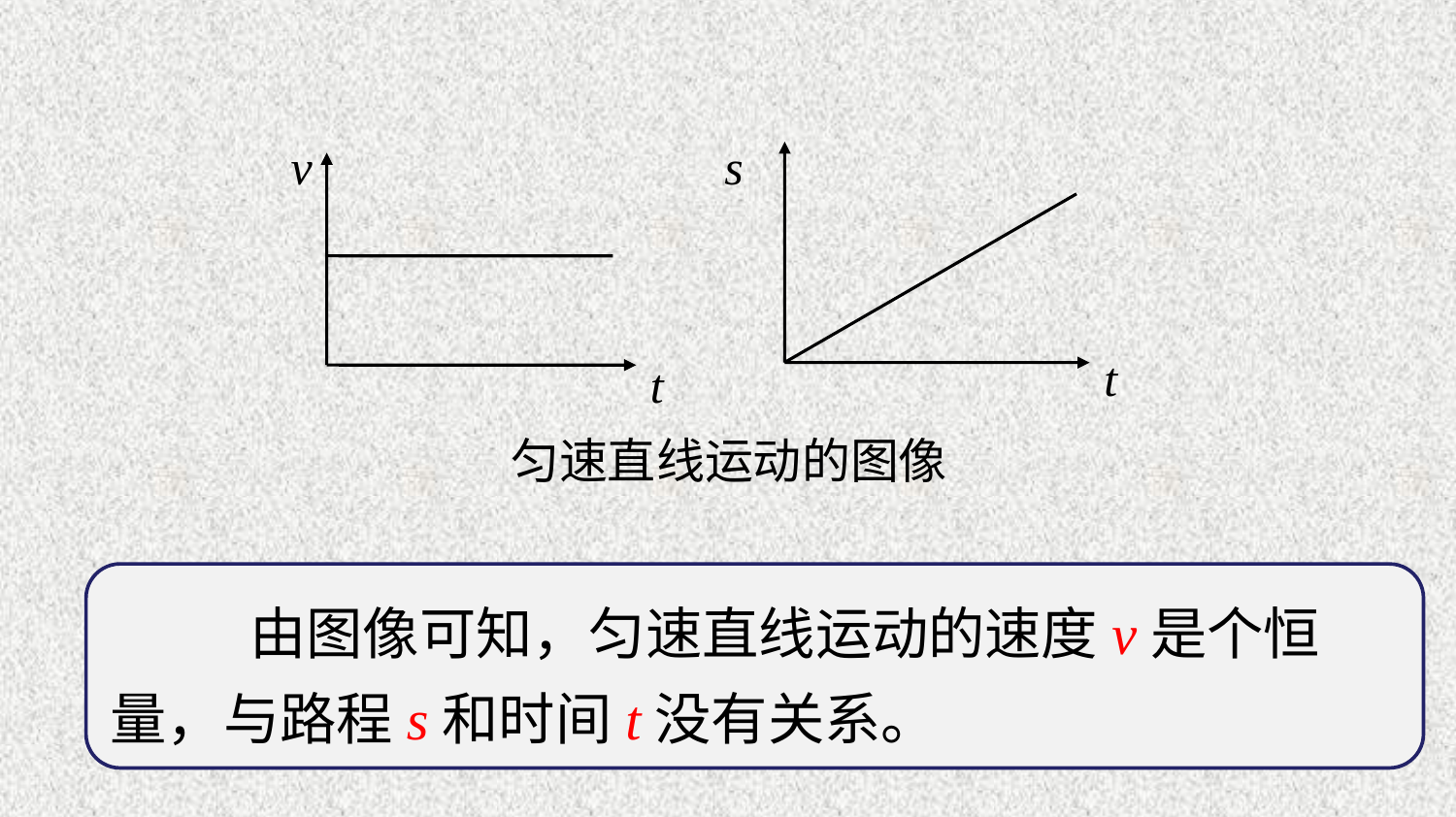

s

t

v

t

匀速直线运动的图像
        由图像可知，匀速直线运动的速度v是个恒量，与路程s和时间t没有关系。